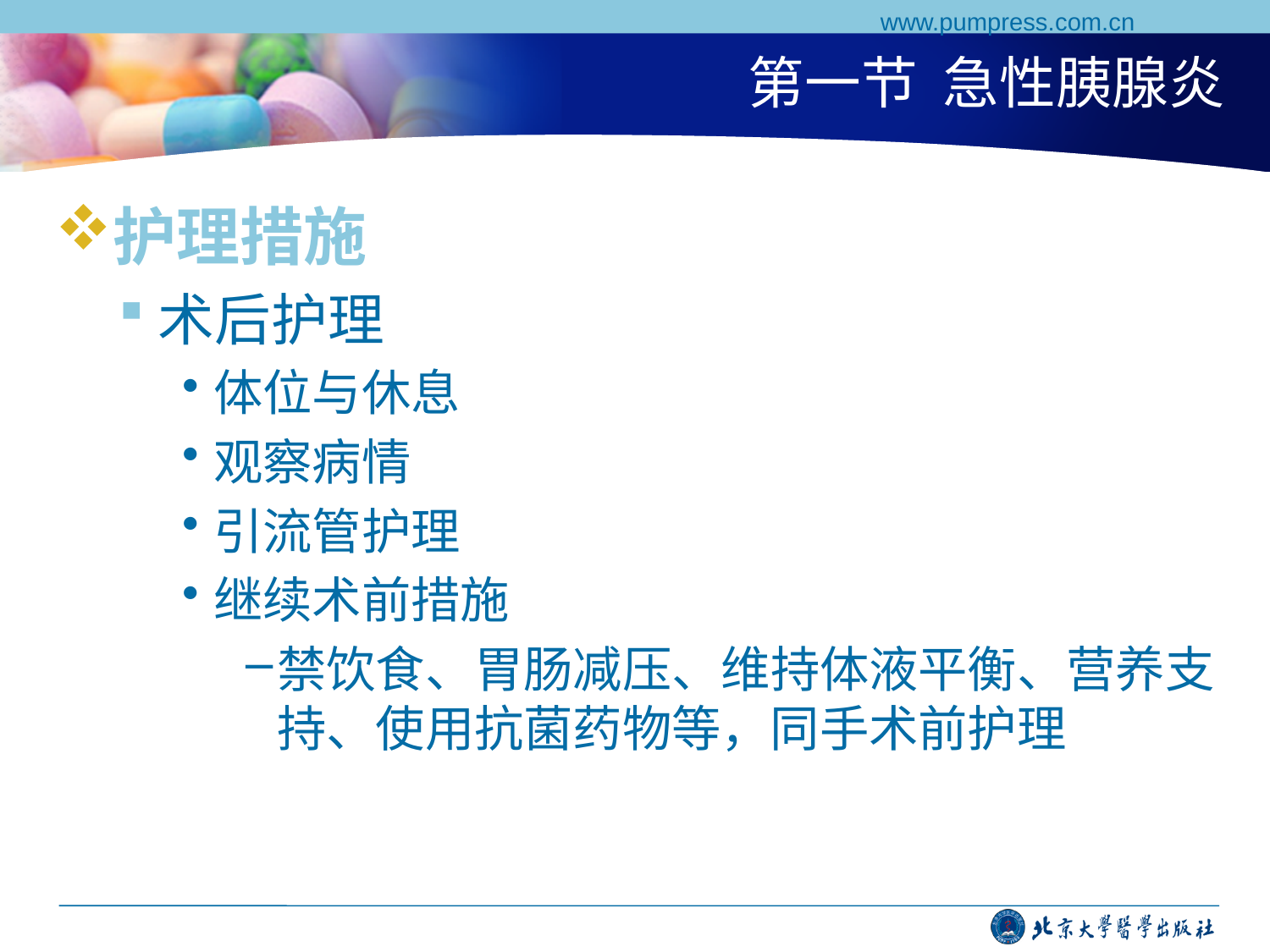

www.pumpress.com.cn
# 第一节  急性胰腺炎
护理措施
术后护理
体位与休息
观察病情
引流管护理
继续术前措施
禁饮食、胃肠减压、维持体液平衡、营养支持、使用抗菌药物等，同手术前护理